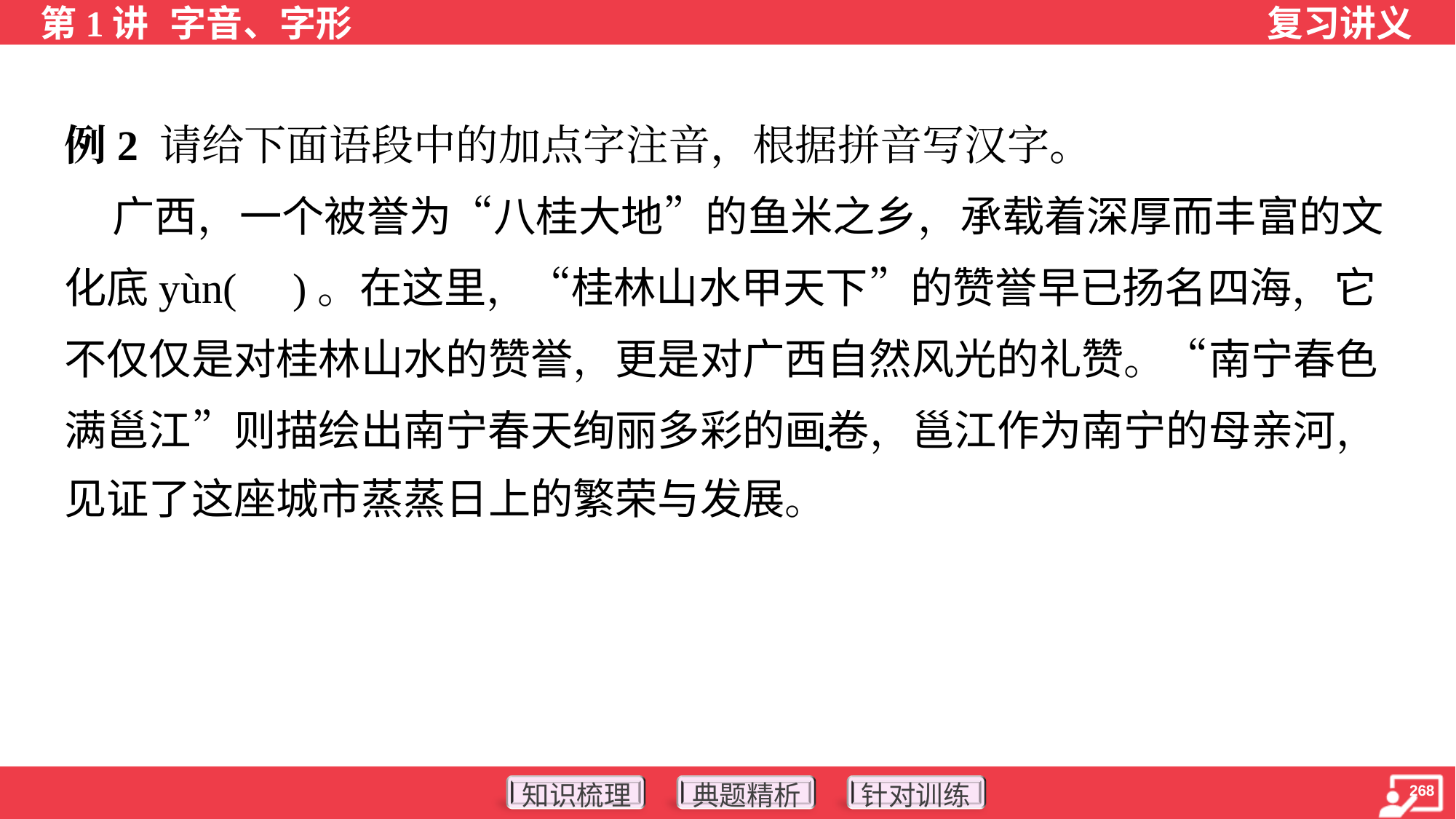

例2 请给下面语段中的加点字注音，根据拼音写汉字。
    广西，一个被誉为“八桂大地”的鱼米之乡，承载着深厚而丰富的文
化底yùn(     )。在这里，“桂林山水甲天下”的赞誉早已扬名四海，它
不仅仅是对桂林山水的赞誉，更是对广西自然风光的礼赞。“南宁春色
满邕江”则描绘出南宁春天绚丽多彩的画卷，邕江作为南宁的母亲河，
见证了这座城市蒸蒸日上的繁荣与发展。